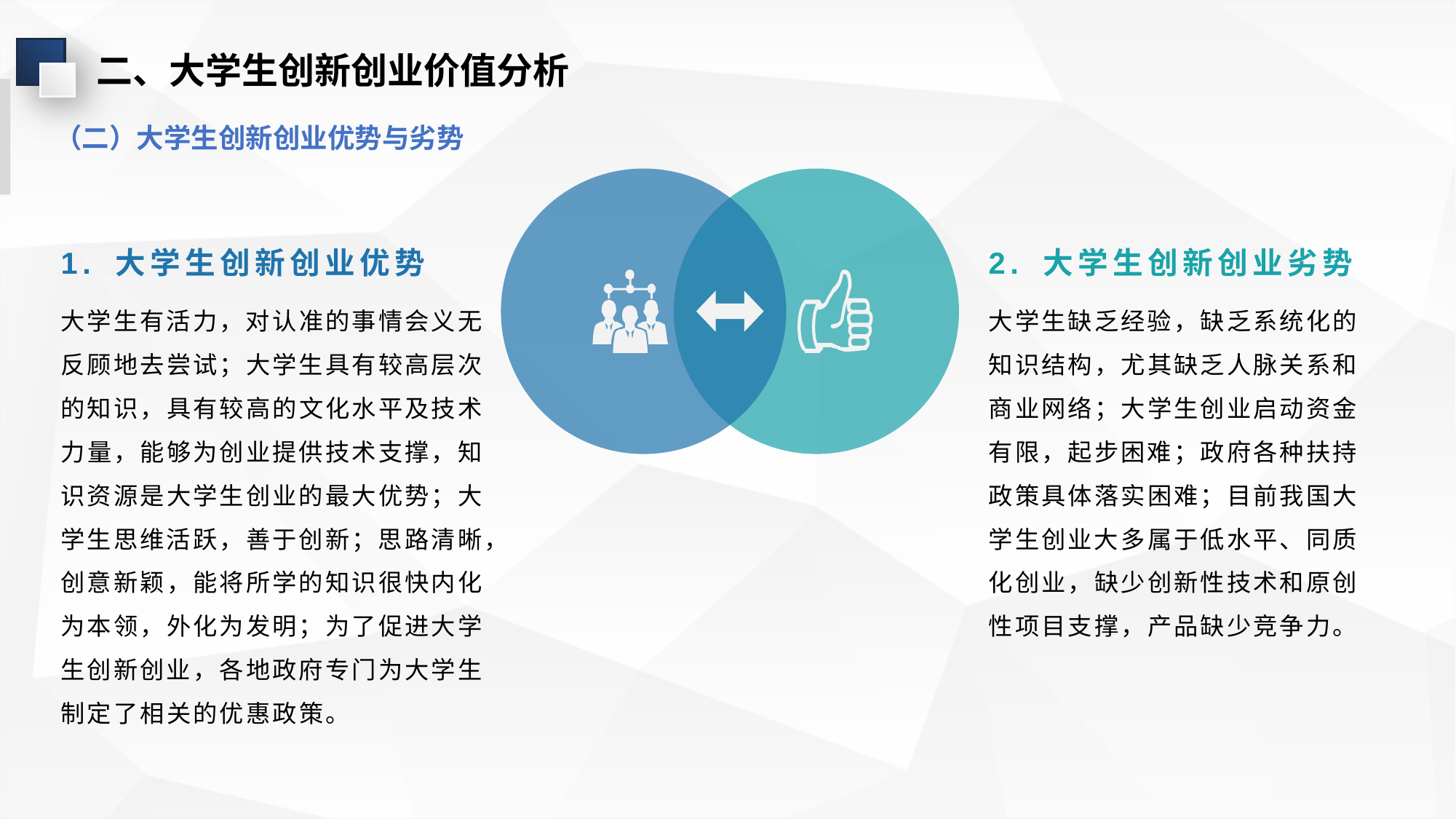

二、大学生创新创业价值分析

（二）大学生创新创业优势与劣势

1. 大学生创新创业优势
2. 大学生创新创业劣势

大学生有活力，对认准的事情会义无反顾地去尝试；大学生具有较高层次的知识，具有较高的文化水平及技术力量，能够为创业提供技术支撑，知识资源是大学生创业的最大优势；大学生思维活跃，善于创新；思路清晰，创意新颖，能将所学的知识很快内化为本领，外化为发明；为了促进大学生创新创业，各地政府专门为大学生制定了相关的优惠政策。
大学生缺乏经验，缺乏系统化的知识结构，尤其缺乏人脉关系和商业网络；大学生创业启动资金有限，起步困难；政府各种扶持政策具体落实困难；目前我国大学生创业大多属于低水平、同质化创业，缺少创新性技术和原创性项目支撑，产品缺少竞争力。